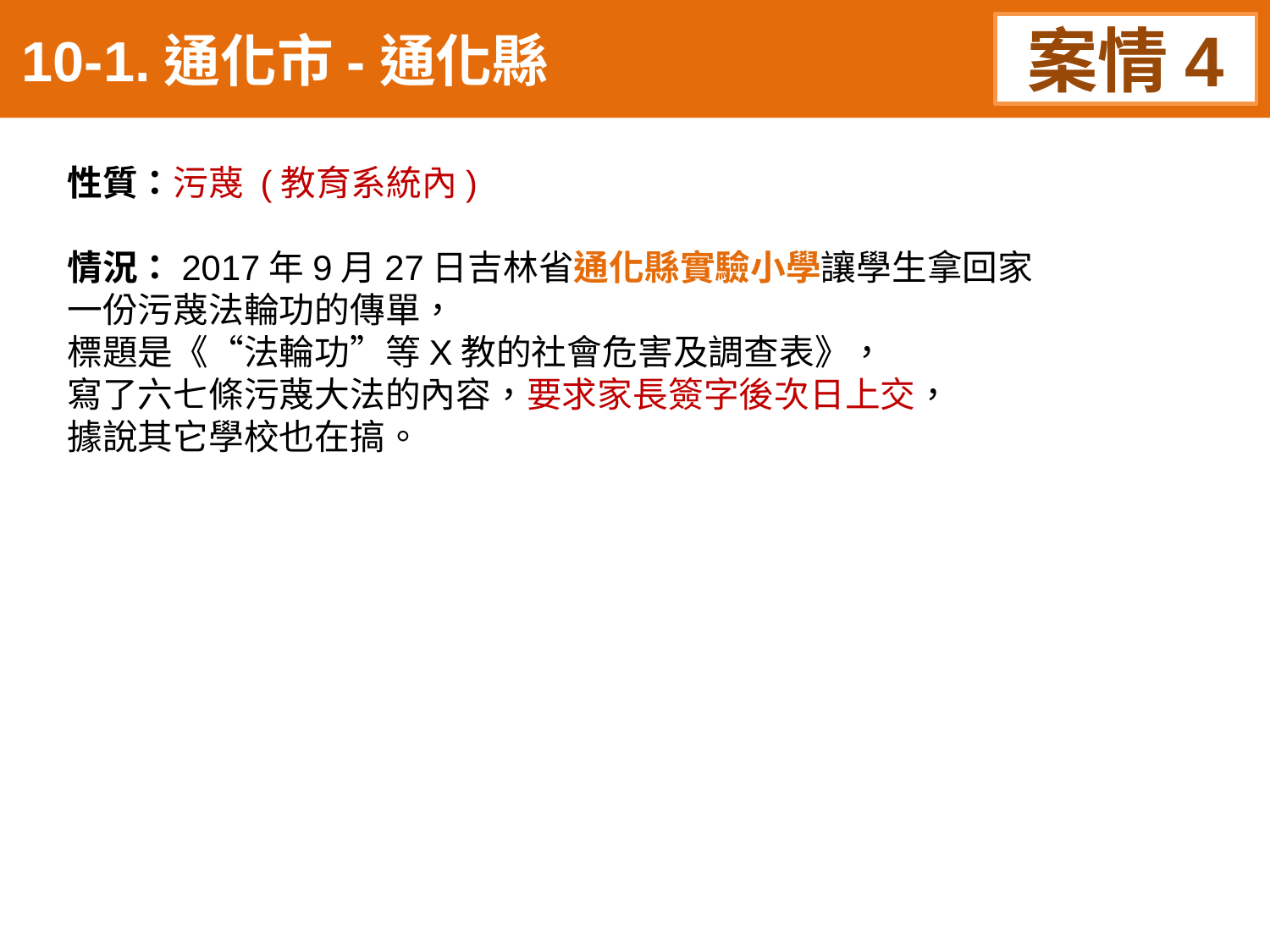

10-1.通化市-通化縣
案情4

性質：污蔑 (教育系統內)

情況：2017年9月27日吉林省通化縣實驗小學讓學生拿回家
一份污蔑法輪功的傳單，
標題是《“法輪功”等X教的社會危害及調查表》，
寫了六七條污蔑大法的內容，要求家長簽字後次日上交，
據說其它學校也在搞。